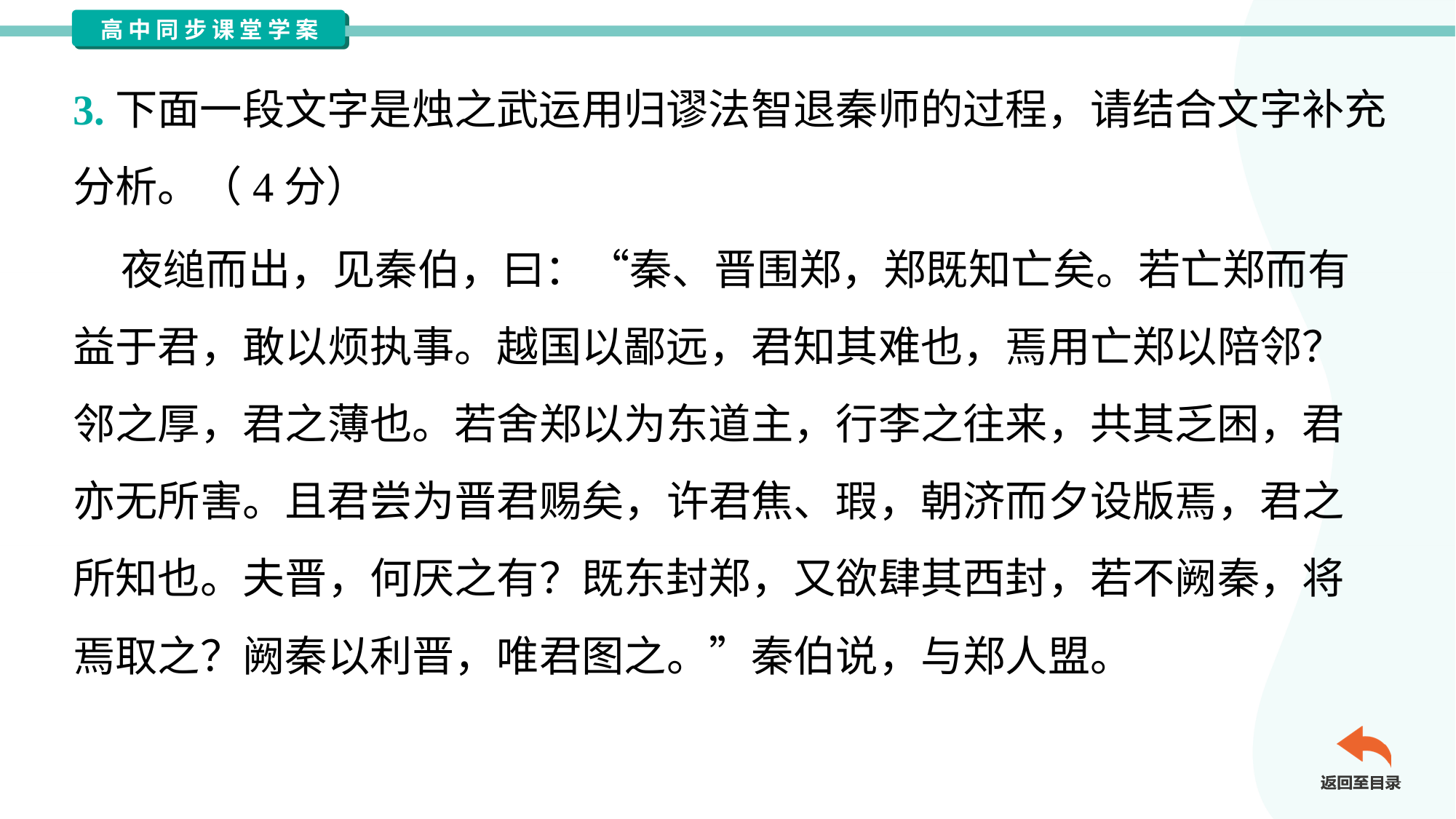

3.下面一段文字是烛之武运用归谬法智退秦师的过程，请结合文字补充
分析。（4分）
    夜缒而出，见秦伯，曰：“秦、晋围郑，郑既知亡矣。若亡郑而有
益于君，敢以烦执事。越国以鄙远，君知其难也，焉用亡郑以陪邻？
邻之厚，君之薄也。若舍郑以为东道主，行李之往来，共其乏困，君
亦无所害。且君尝为晋君赐矣，许君焦、瑕，朝济而夕设版焉，君之
所知也。夫晋，何厌之有？既东封郑，又欲肆其西封，若不阙秦，将
焉取之？阙秦以利晋，唯君图之。”秦伯说，与郑人盟。